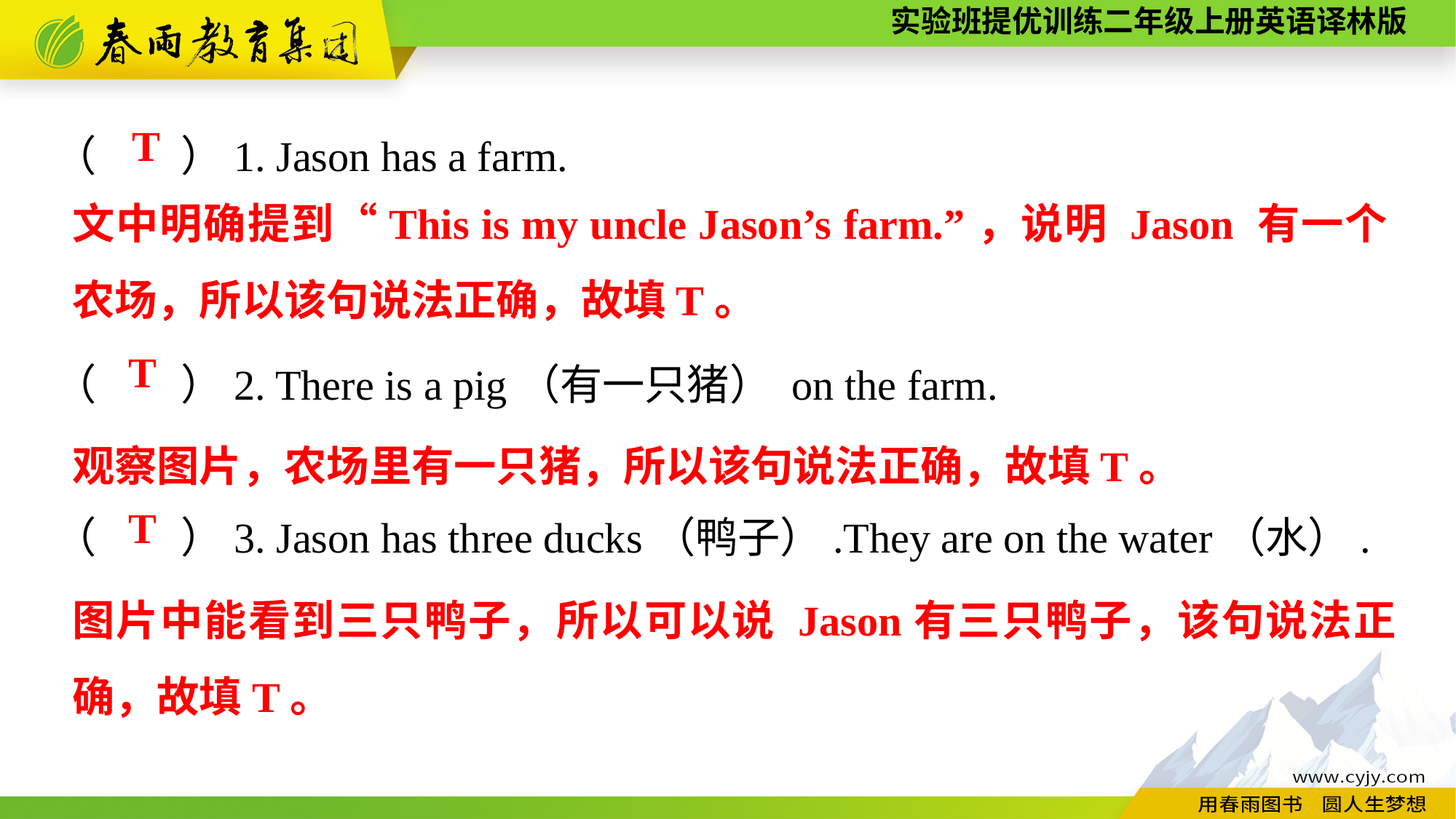

（　　）1. Jason has a farm.

（　　）2. There is a pig（有一只猪） on the farm.

（　　）3. Jason has three ducks（鸭子）.They are on the water（水）.
T
文中明确提到“This is my uncle Jason’s farm.”，说明 Jason 有一个农场，所以该句说法正确，故填T。
T
观察图片，农场里有一只猪，所以该句说法正确，故填T。
T
图片中能看到三只鸭子，所以可以说 Jason有三只鸭子，该句说法正确，故填T。